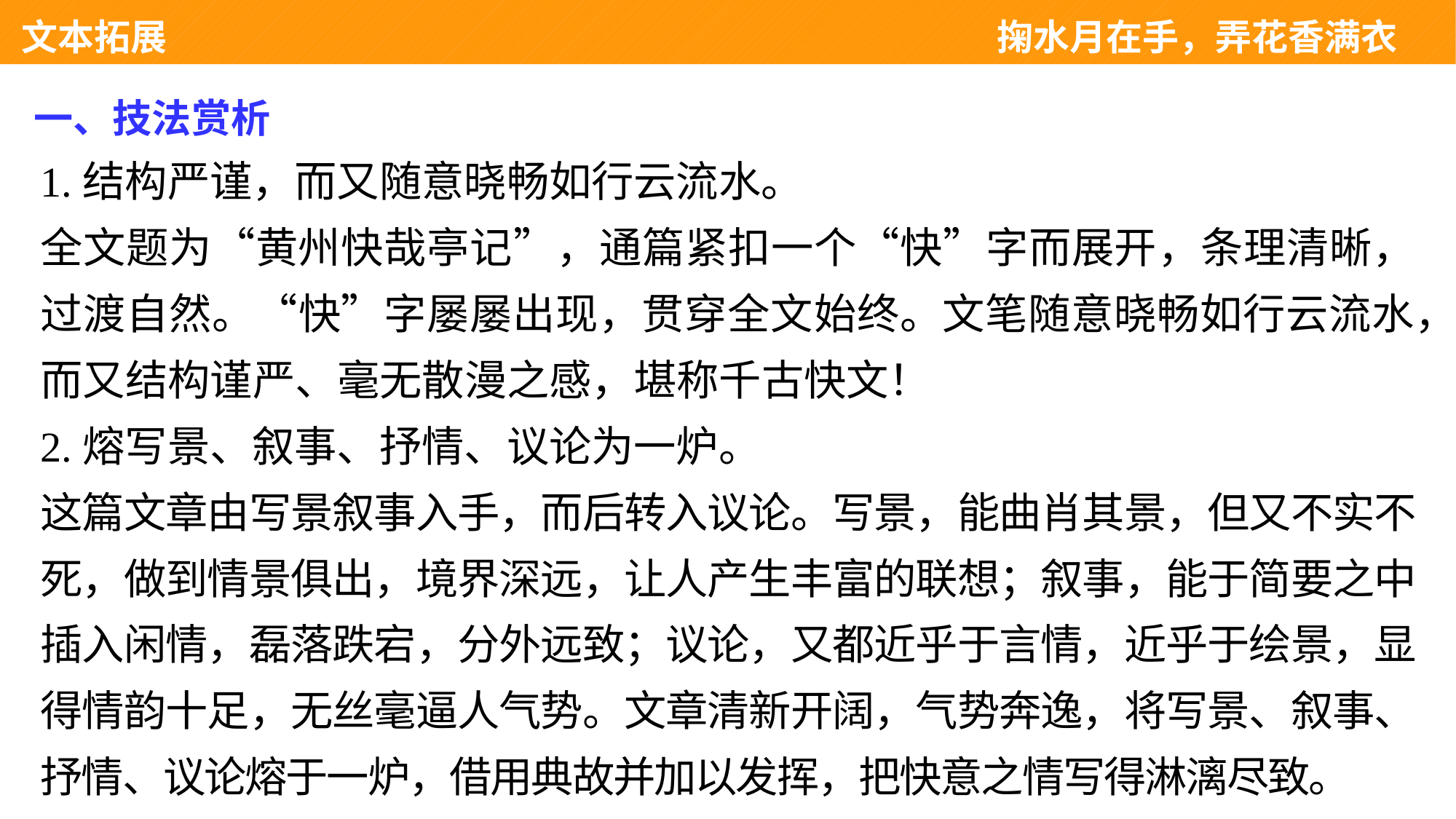

文本拓展        　　　　　　　　　　　　　　　　　　　　　掬水月在手，弄花香满衣
一、技法赏析
1.结构严谨，而又随意晓畅如行云流水。
全文题为“黄州快哉亭记”，通篇紧扣一个“快”字而展开，条理清晰，过渡自然。“快”字屡屡出现，贯穿全文始终。文笔随意晓畅如行云流水，而又结构谨严、毫无散漫之感，堪称千古快文！
2.熔写景、叙事、抒情、议论为一炉。
这篇文章由写景叙事入手，而后转入议论。写景，能曲肖其景，但又不实不死，做到情景俱出，境界深远，让人产生丰富的联想；叙事，能于简要之中插入闲情，磊落跌宕，分外远致；议论，又都近乎于言情，近乎于绘景，显得情韵十足，无丝毫逼人气势。文章清新开阔，气势奔逸，将写景、叙事、抒情、议论熔于一炉，借用典故并加以发挥，把快意之情写得淋漓尽致。